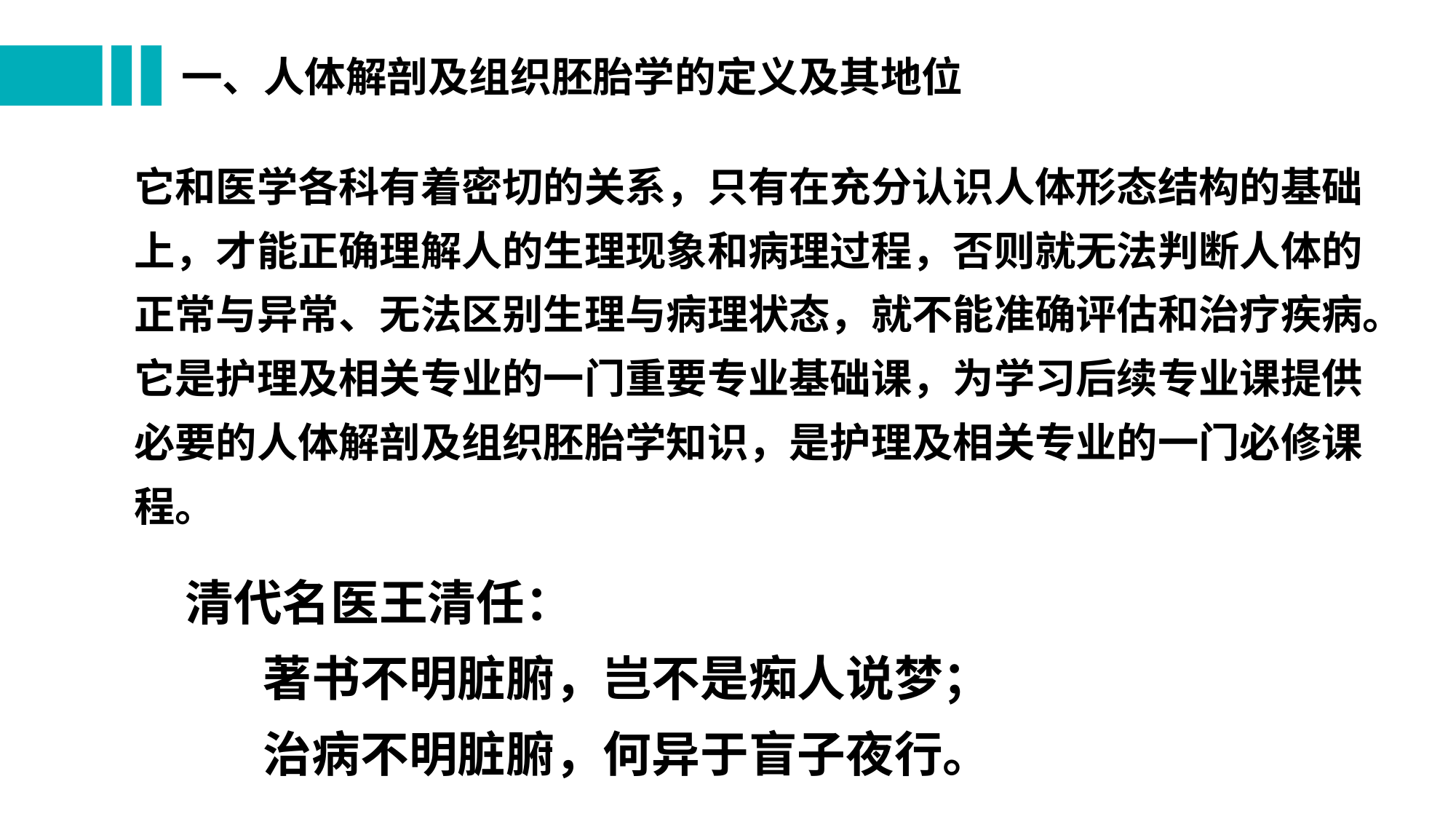

# 一、人体解剖及组织胚胎学的定义及其地位
它和医学各科有着密切的关系，只有在充分认识人体形态结构的基础上，才能正确理解人的生理现象和病理过程，否则就无法判断人体的正常与异常、无法区别生理与病理状态，就不能准确评估和治疗疾病。
它是护理及相关专业的一门重要专业基础课，为学习后续专业课提供必要的人体解剖及组织胚胎学知识，是护理及相关专业的一门必修课程。
清代名医王清任：
      著书不明脏腑，岂不是痴人说梦；
      治病不明脏腑，何异于盲子夜行。